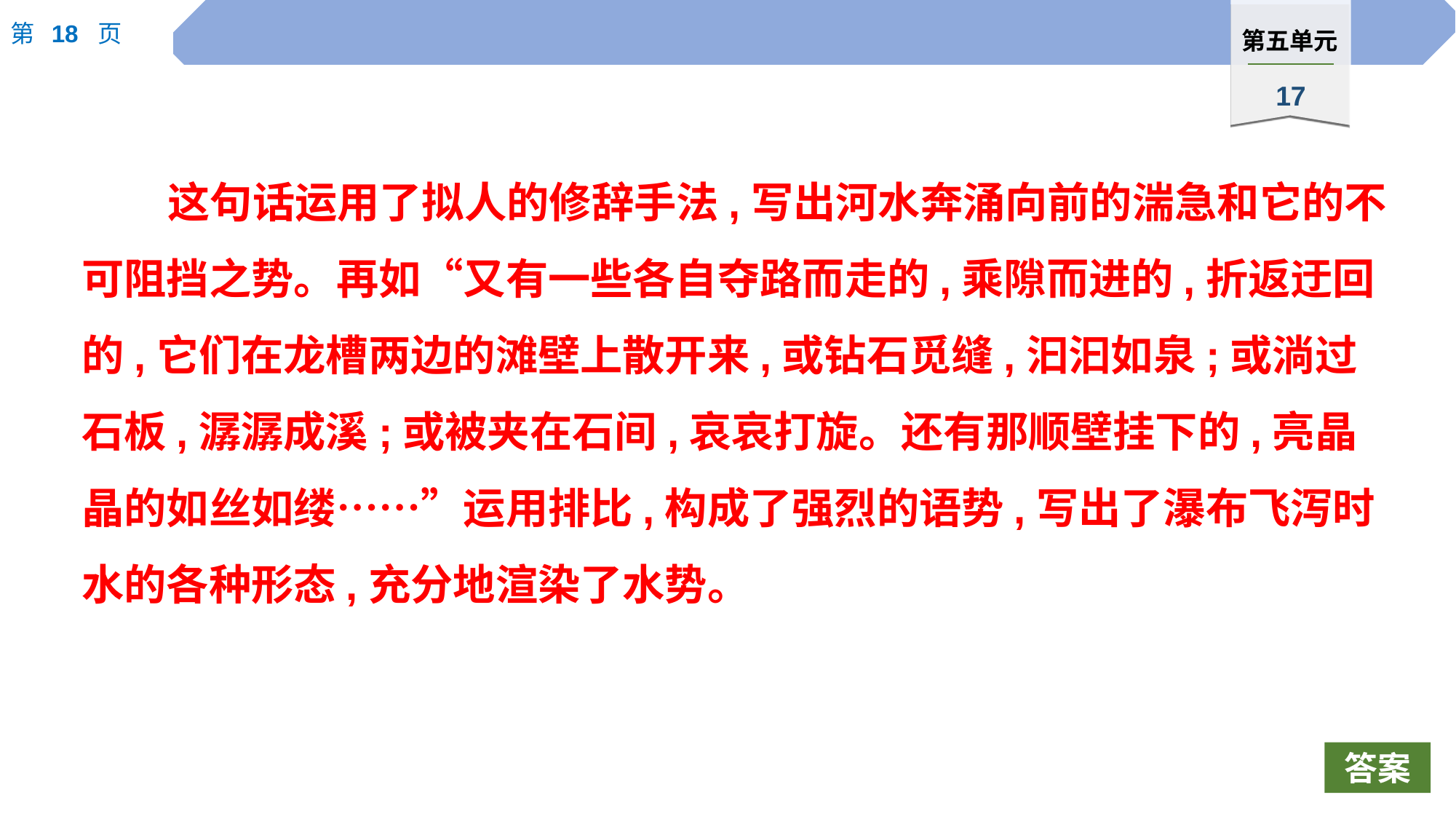

这句话运用了拟人的修辞手法,写出河水奔涌向前的湍急和它的不可阻挡之势。再如“又有一些各自夺路而走的,乘隙而进的,折返迂回的,它们在龙槽两边的滩壁上散开来,或钻石觅缝,汩汩如泉;或淌过石板,潺潺成溪;或被夹在石间,哀哀打旋。还有那顺壁挂下的,亮晶晶的如丝如缕……”运用排比,构成了强烈的语势,写出了瀑布飞泻时水的各种形态,充分地渲染了水势。
答案